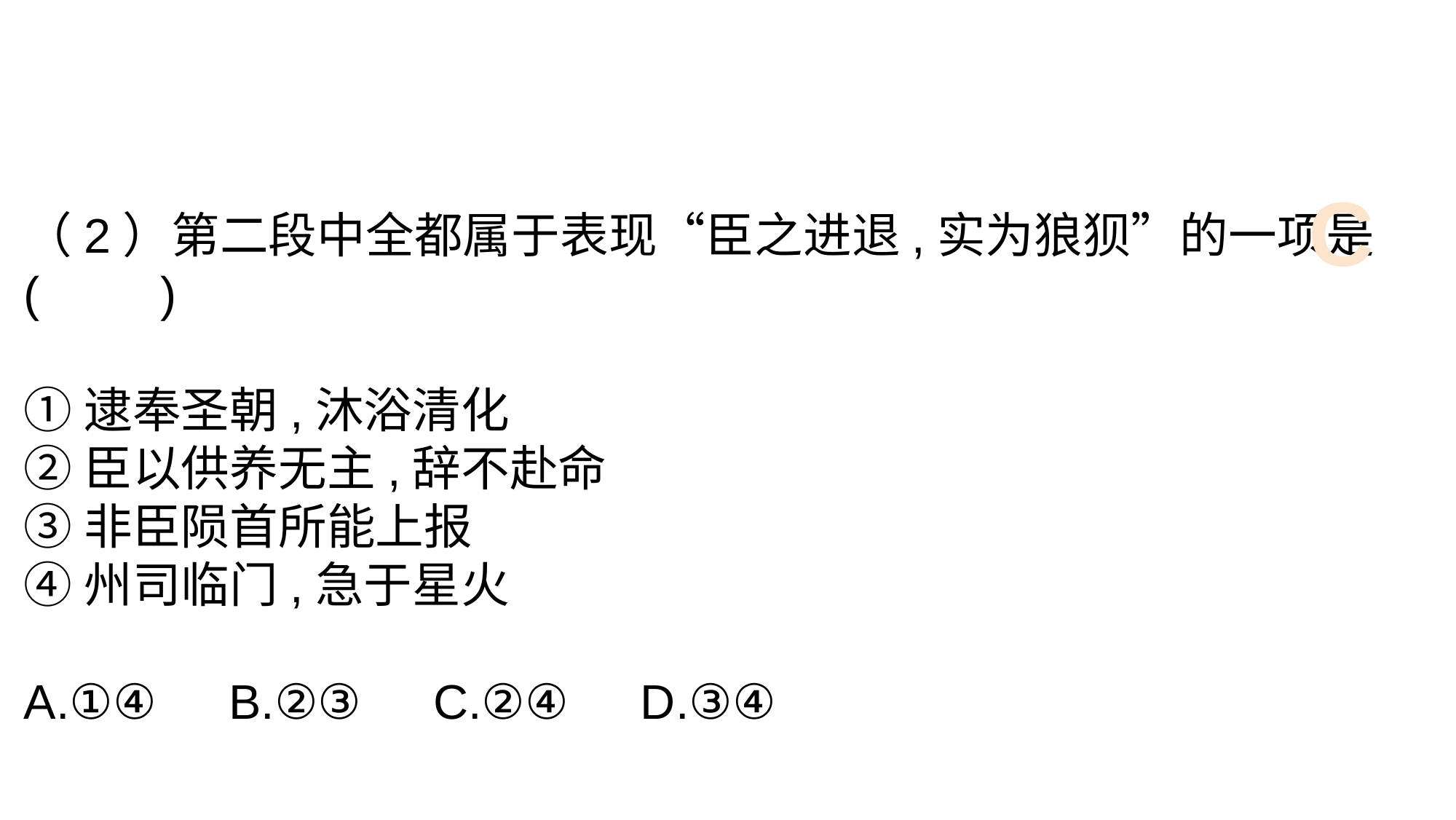

C
（2）第二段中全都属于表现“臣之进退,实为狼狈”的一项是(　　)

①逮奉圣朝,沐浴清化
②臣以供养无主,辞不赴命
③非臣陨首所能上报
④州司临门,急于星火

A.①④　B.②③　C.②④　D.③④